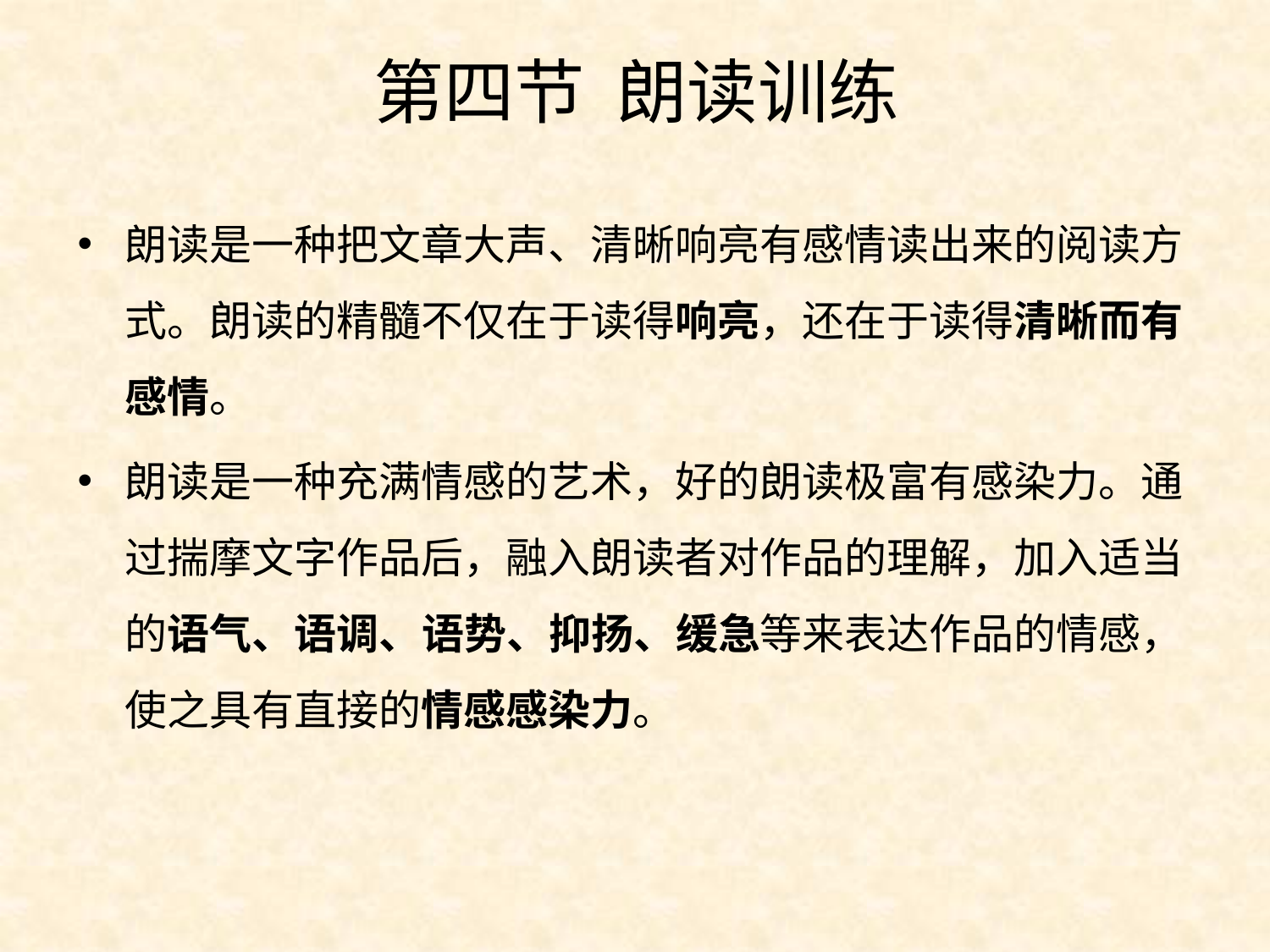

# 第四节  朗读训练
朗读是一种把文章大声、清晰响亮有感情读出来的阅读方式。朗读的精髓不仅在于读得响亮，还在于读得清晰而有感情。
朗读是一种充满情感的艺术，好的朗读极富有感染力。通过揣摩文字作品后，融入朗读者对作品的理解，加入适当的语气、语调、语势、抑扬、缓急等来表达作品的情感，使之具有直接的情感感染力。